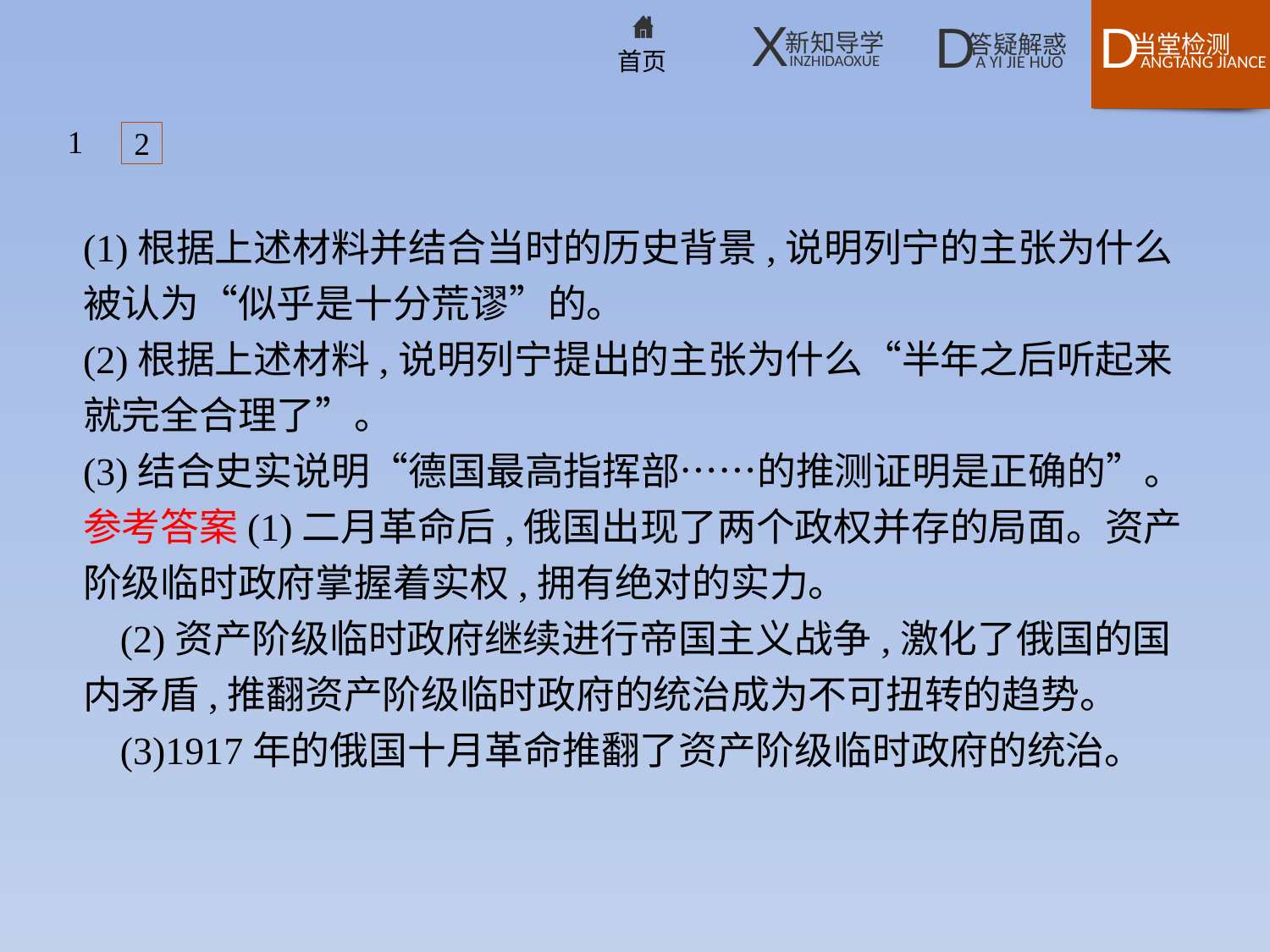

1
2
(1)根据上述材料并结合当时的历史背景,说明列宁的主张为什么被认为“似乎是十分荒谬”的。
(2)根据上述材料,说明列宁提出的主张为什么“半年之后听起来就完全合理了”。
(3)结合史实说明“德国最高指挥部……的推测证明是正确的”。
参考答案(1)二月革命后,俄国出现了两个政权并存的局面。资产阶级临时政府掌握着实权,拥有绝对的实力。
(2)资产阶级临时政府继续进行帝国主义战争,激化了俄国的国内矛盾,推翻资产阶级临时政府的统治成为不可扭转的趋势。
(3)1917年的俄国十月革命推翻了资产阶级临时政府的统治。